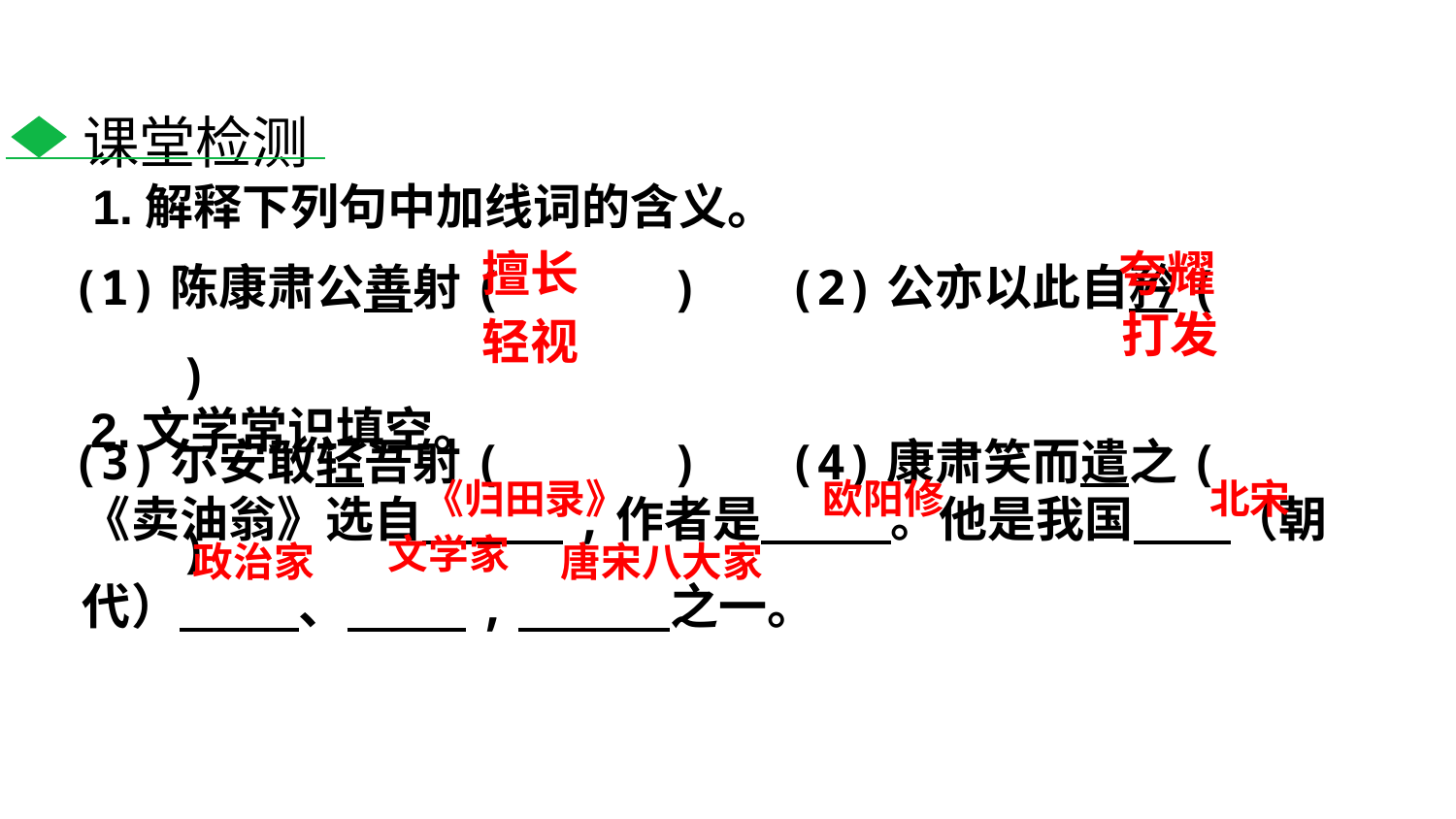

课堂检测

1.解释下列句中加线词的含义。
(1)陈康肃公善射(　　　)   (2)公亦以此自矜(　　　)
(3)尔安敢轻吾射(　　　)   (4)康肃笑而遣之(　　　)
擅长
夸耀
打发
轻视
2.文学常识填空。
《卖油翁》选自　    　,作者是　   　。他是我国　　（朝代）　  　、　  　,　    　 之一。
《归田录》
欧阳修
北宋
文学家
政治家
唐宋八大家